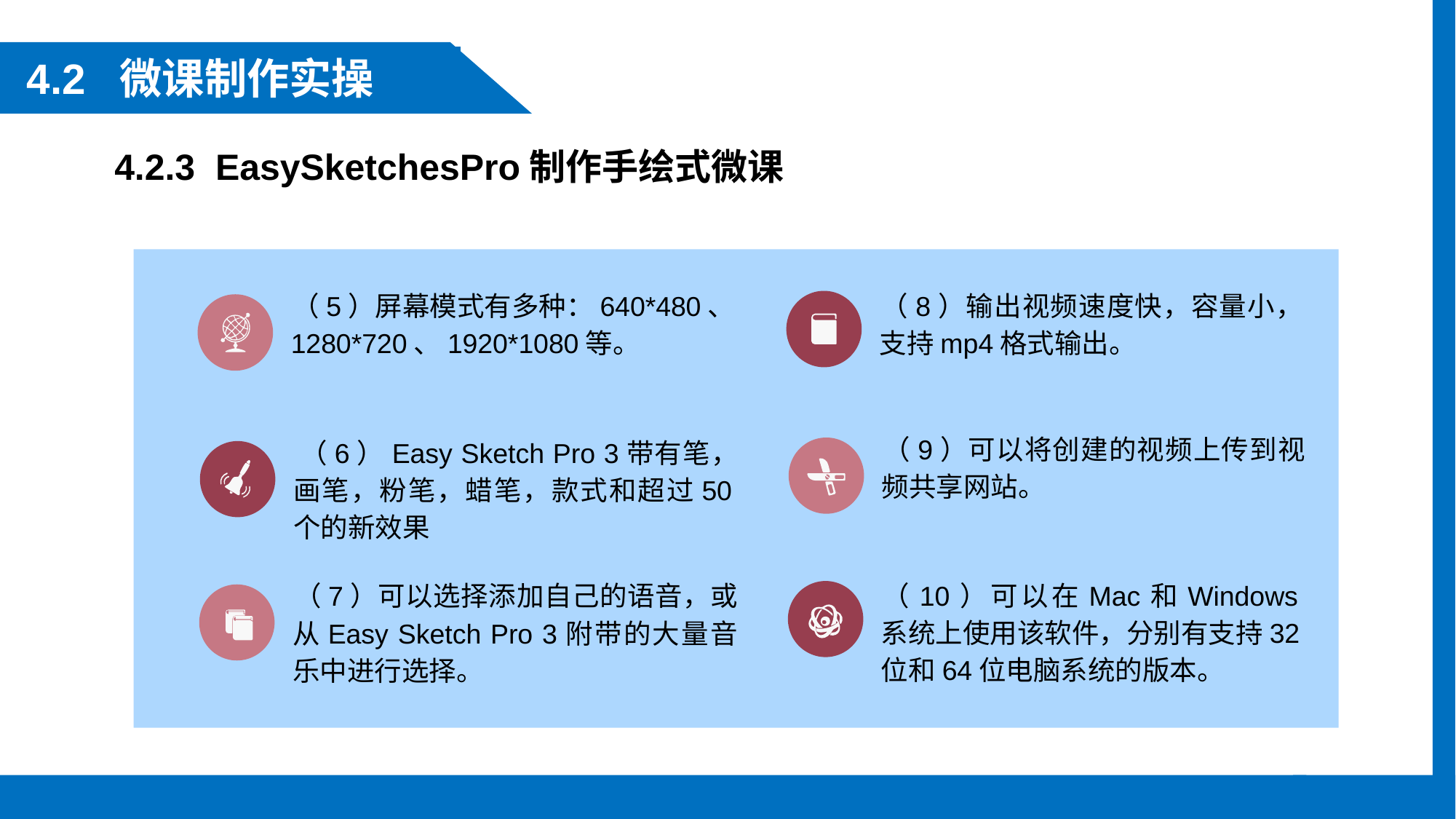

4.2  微课制作实操
4.2.3  EasySketchesPro制作手绘式微课

（5）屏幕模式有多种：640*480、1280*720、1920*1080等。
（8）输出视频速度快，容量小，支持mp4格式输出。

（9）可以将创建的视频上传到视频共享网站。
（6）Easy Sketch Pro 3带有笔，画笔，粉笔，蜡笔，款式和超过50个的新效果

（10）可以在Mac和Windows系统上使用该软件，分别有支持32位和64位电脑系统的版本。
（7）可以选择添加自己的语音，或从Easy Sketch Pro 3附带的大量音乐中进行选择。